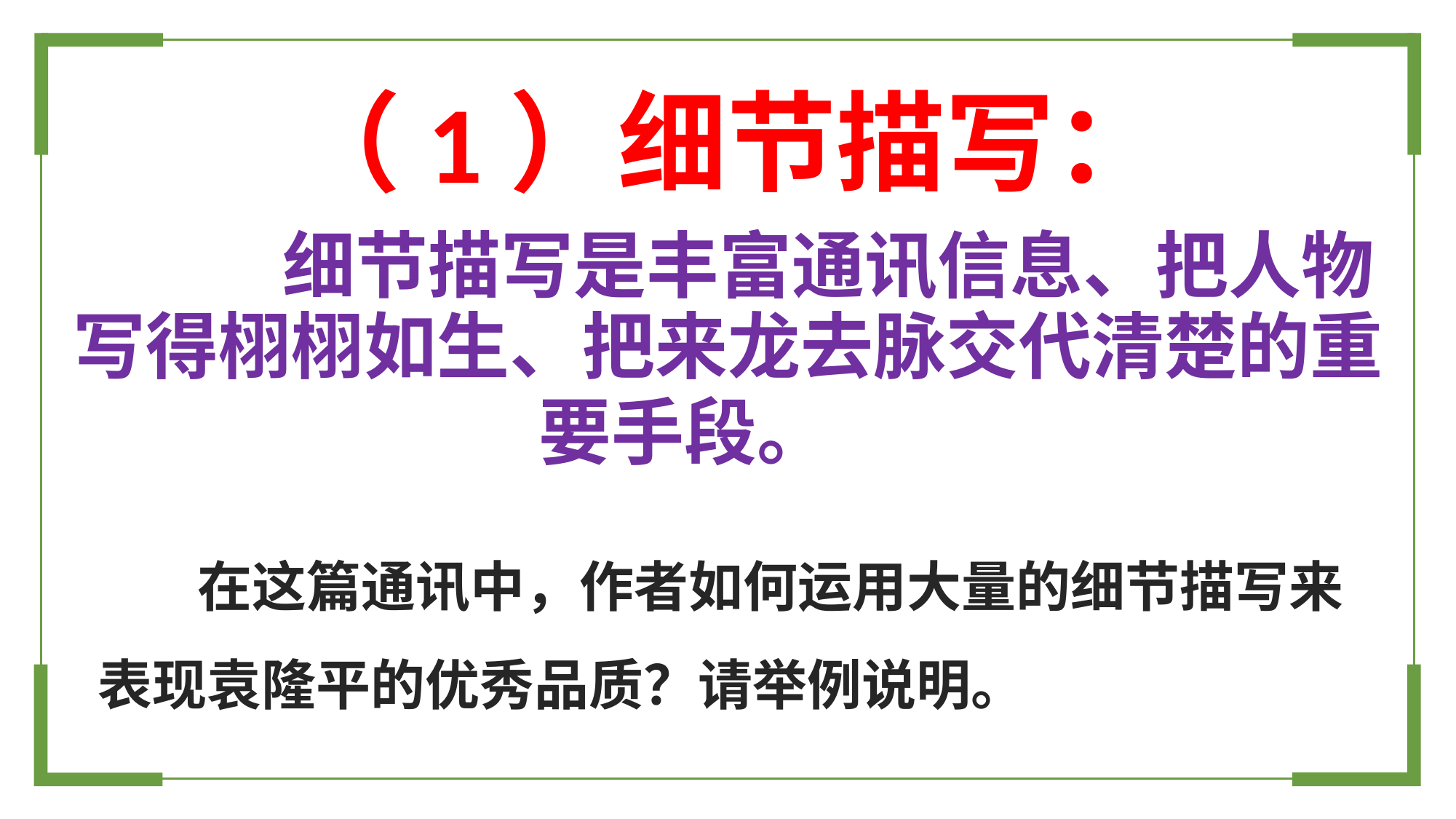

（1）细节描写：
        细节描写是丰富通讯信息、把人物写得栩栩如生、把来龙去脉交代清楚的重要手段。

       在这篇通讯中，作者如何运用大量的细节描写来表现袁隆平的优秀品质？请举例说明。